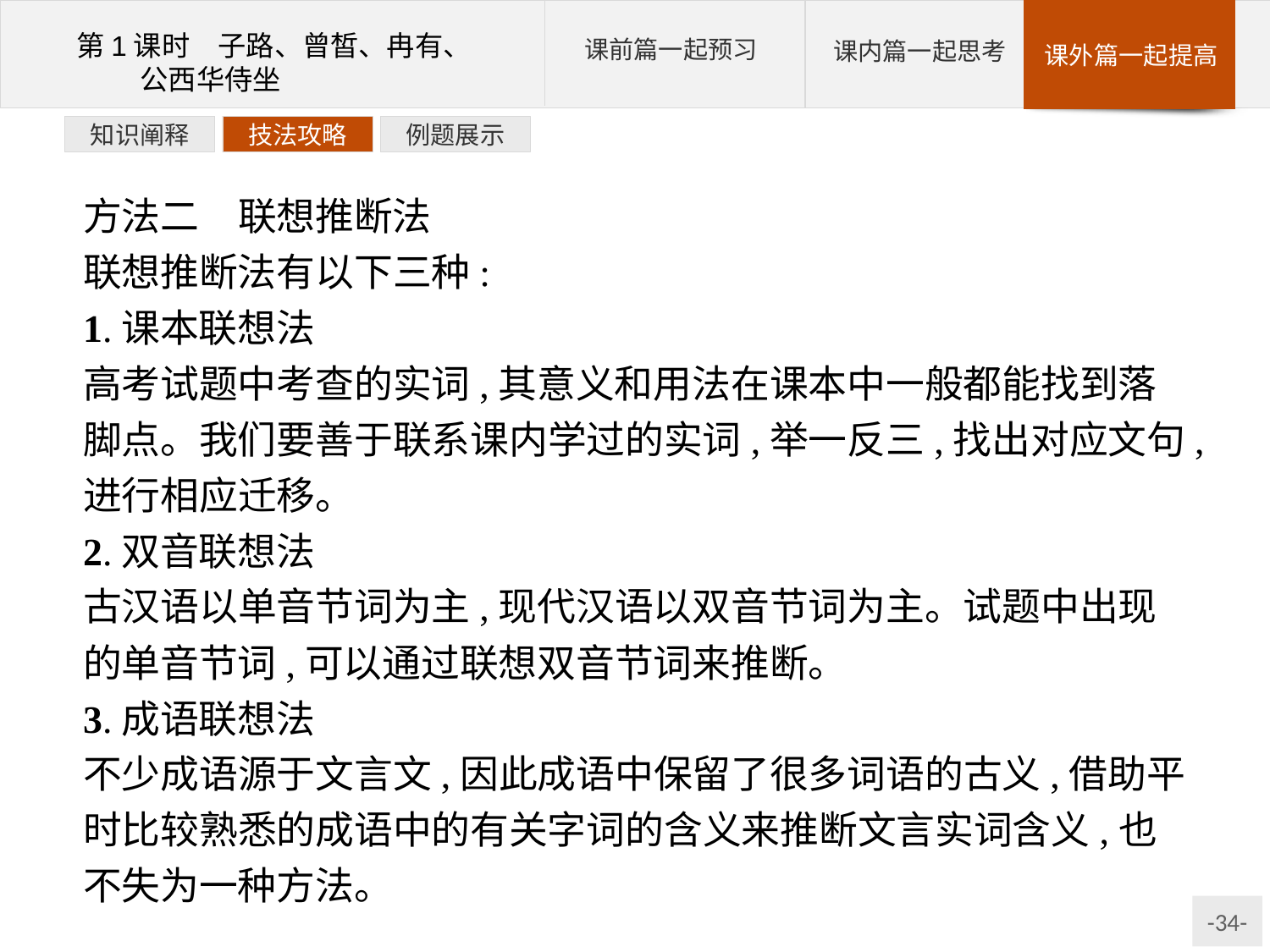

例题展示
技法攻略
知识阐释
方法二　联想推断法
联想推断法有以下三种:
1.课本联想法
高考试题中考查的实词,其意义和用法在课本中一般都能找到落脚点。我们要善于联系课内学过的实词,举一反三,找出对应文句,进行相应迁移。
2.双音联想法
古汉语以单音节词为主,现代汉语以双音节词为主。试题中出现的单音节词,可以通过联想双音节词来推断。
3.成语联想法
不少成语源于文言文,因此成语中保留了很多词语的古义,借助平时比较熟悉的成语中的有关字词的含义来推断文言实词含义,也不失为一种方法。